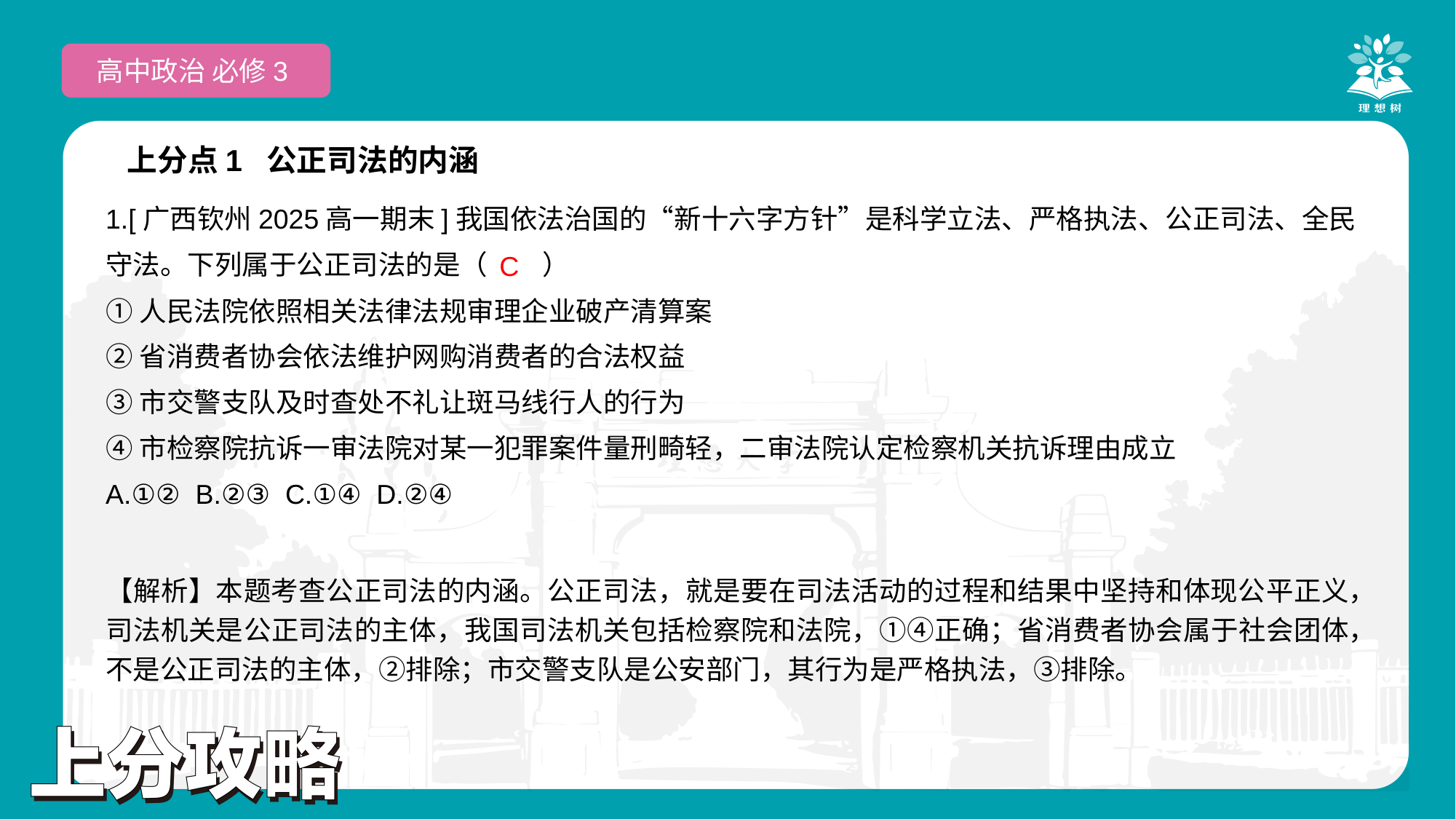

高中政治 必修3
上分点1  公正司法的内涵
1.[广西钦州2025高一期末]我国依法治国的“新十六字方针”是科学立法、严格执法、公正司法、全民守法。下列属于公正司法的是（　　）
①人民法院依照相关法律法规审理企业破产清算案
②省消费者协会依法维护网购消费者的合法权益
③市交警支队及时查处不礼让斑马线行人的行为
④市检察院抗诉一审法院对某一犯罪案件量刑畸轻，二审法院认定检察机关抗诉理由成立
A.①②  B.②③  C.①④  D.②④
 C
【解析】本题考查公正司法的内涵。公正司法，就是要在司法活动的过程和结果中坚持和体现公平正义，司法机关是公正司法的主体，我国司法机关包括检察院和法院，①④正确；省消费者协会属于社会团体，不是公正司法的主体，②排除；市交警支队是公安部门，其行为是严格执法，③排除。